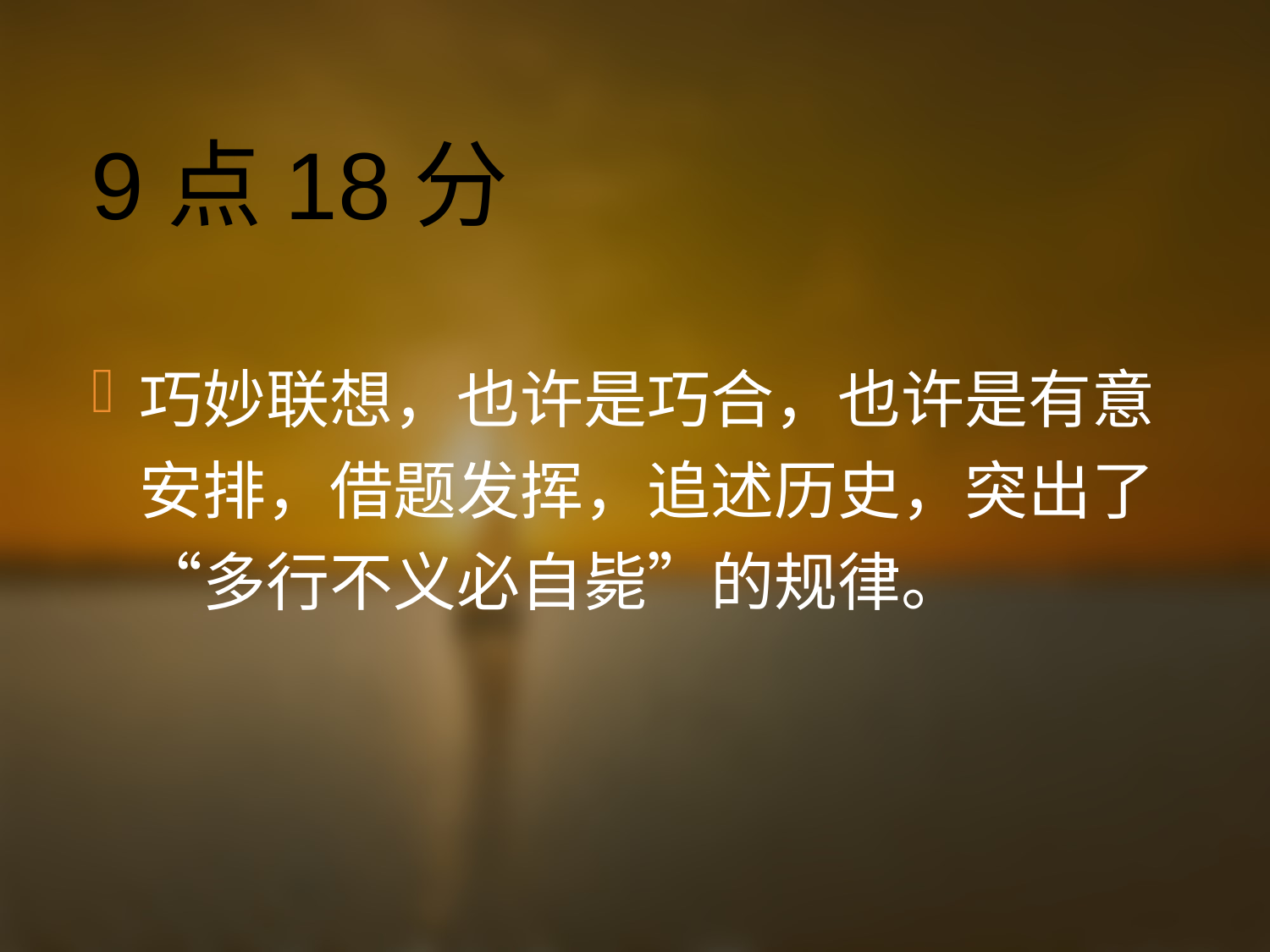

# 9点18分
巧妙联想，也许是巧合，也许是有意安排，借题发挥，追述历史，突出了“多行不义必自毙”的规律。